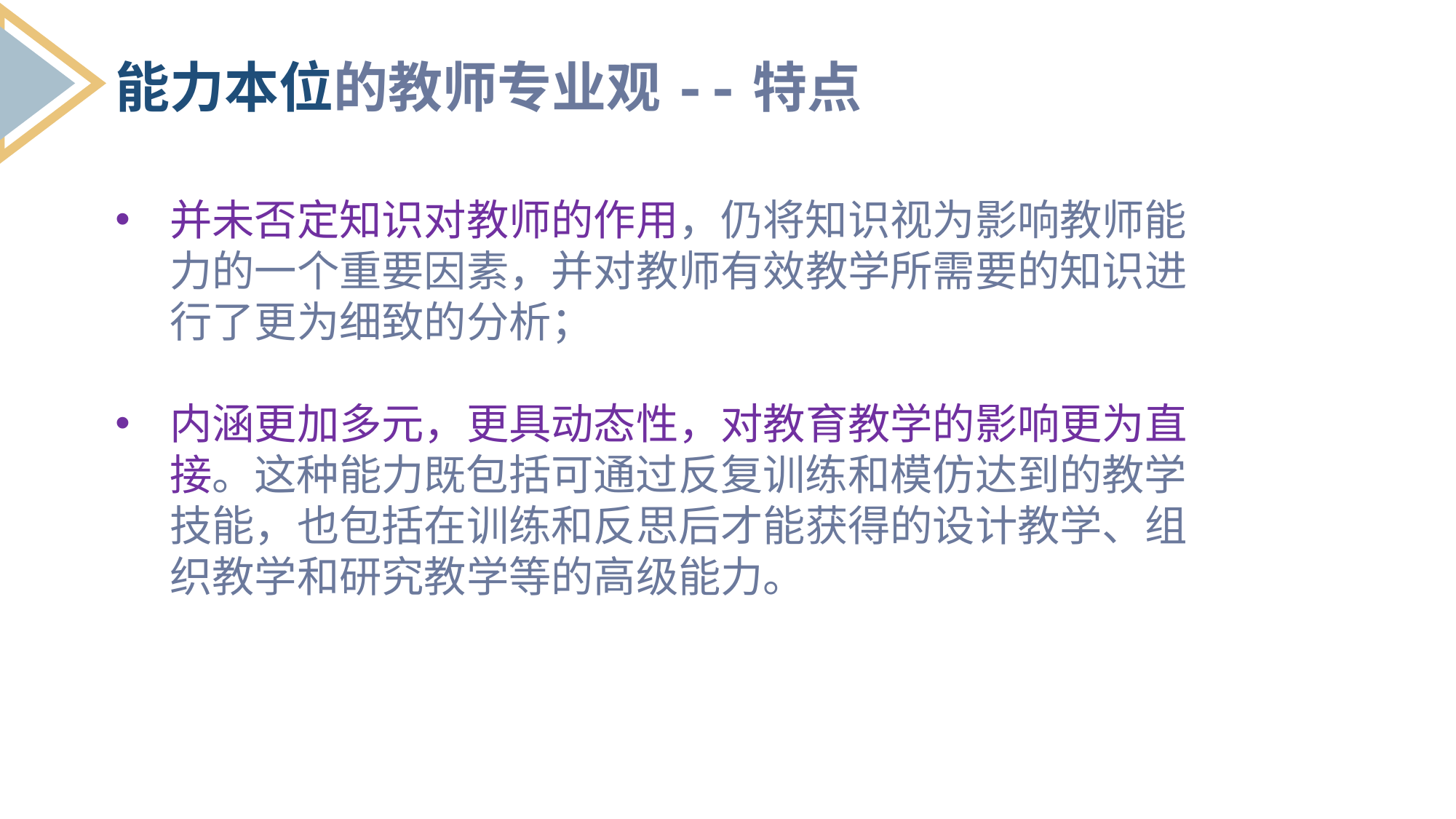

能力本位的教师专业观--特点
并未否定知识对教师的作用，仍将知识视为影响教师能力的一个重要因素，并对教师有效教学所需要的知识进行了更为细致的分析；

内涵更加多元，更具动态性，对教育教学的影响更为直接。这种能力既包括可通过反复训练和模仿达到的教学技能，也包括在训练和反思后才能获得的设计教学、组织教学和研究教学等的高级能力。